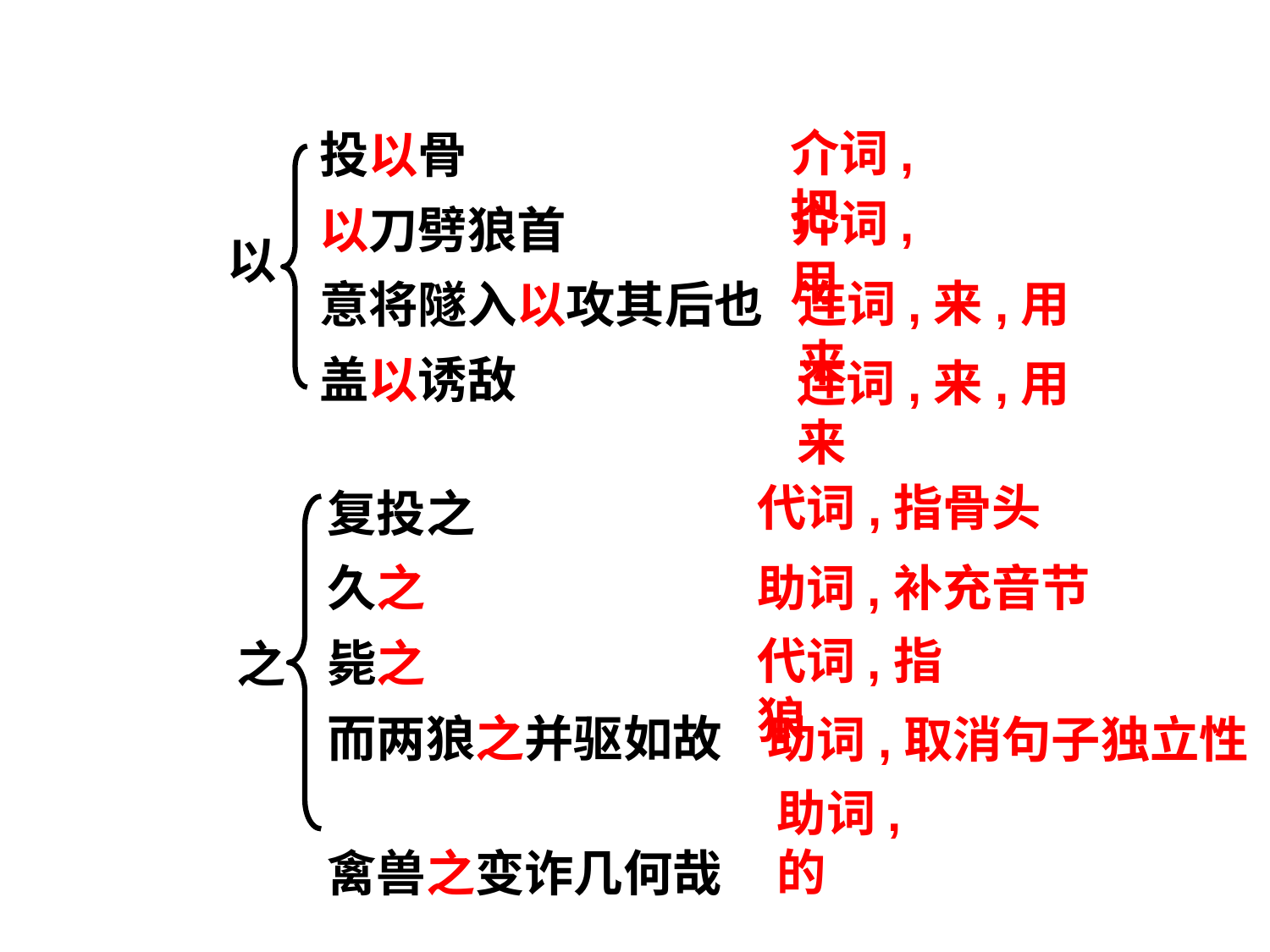

介词,把
投以骨
以刀劈狼首
意将隧入以攻其后也
盖以诱敌

介词,用
以
连词,来,用来
连词,来,用来
代词,指骨头
复投之
久之
毙之
而两狼之并驱如故
禽兽之变诈几何哉

助词,补充音节
之
代词,指狼
助词,取消句子独立性
助词,的